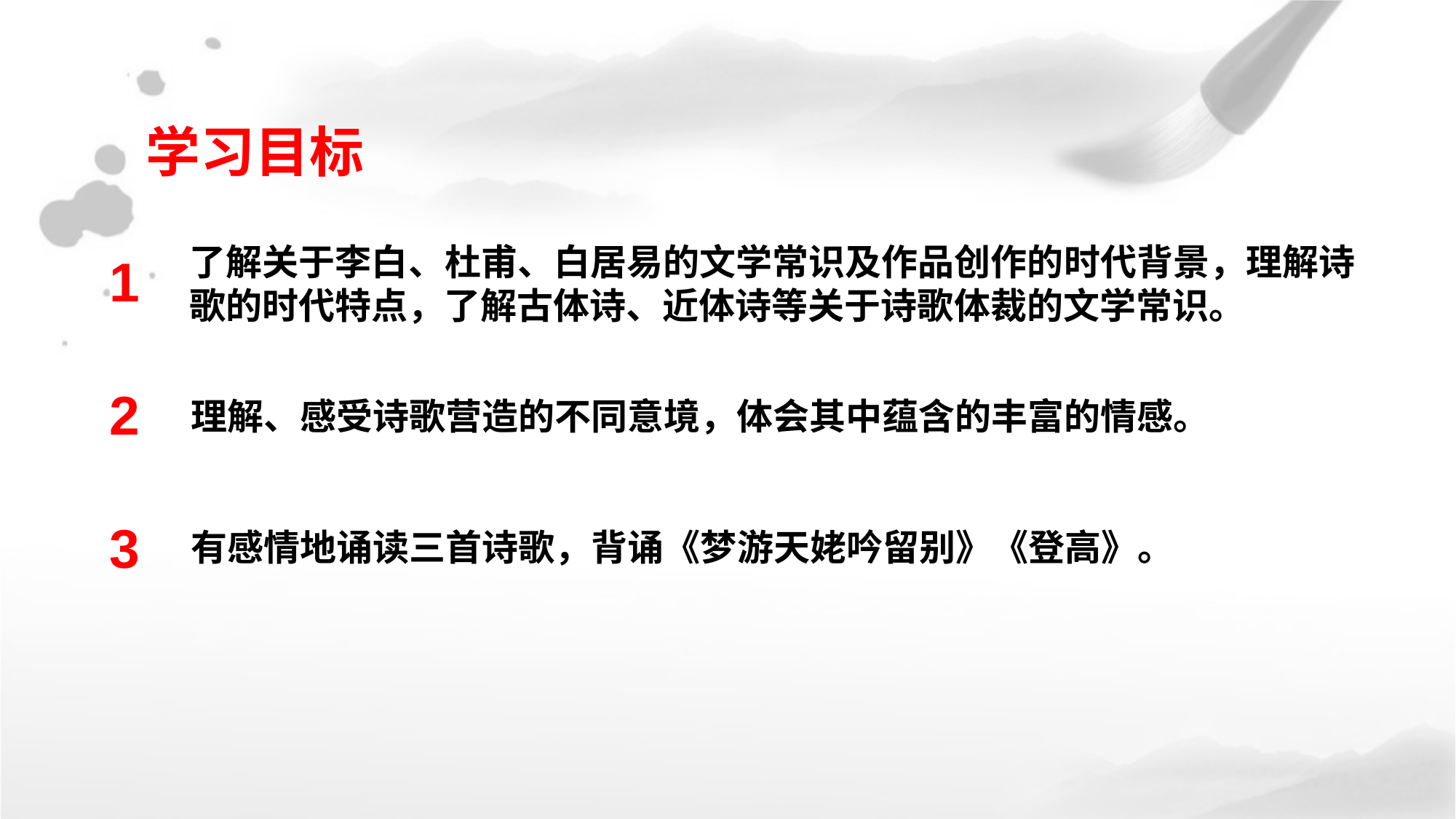

学习目标
了解关于李白、杜甫、白居易的文学常识及作品创作的时代背景，理解诗歌的时代特点，了解古体诗、近体诗等关于诗歌体裁的文学常识。
1
2
理解、感受诗歌营造的不同意境，体会其中蕴含的丰富的情感。
3
有感情地诵读三首诗歌，背诵《梦游天姥吟留别》《登高》。